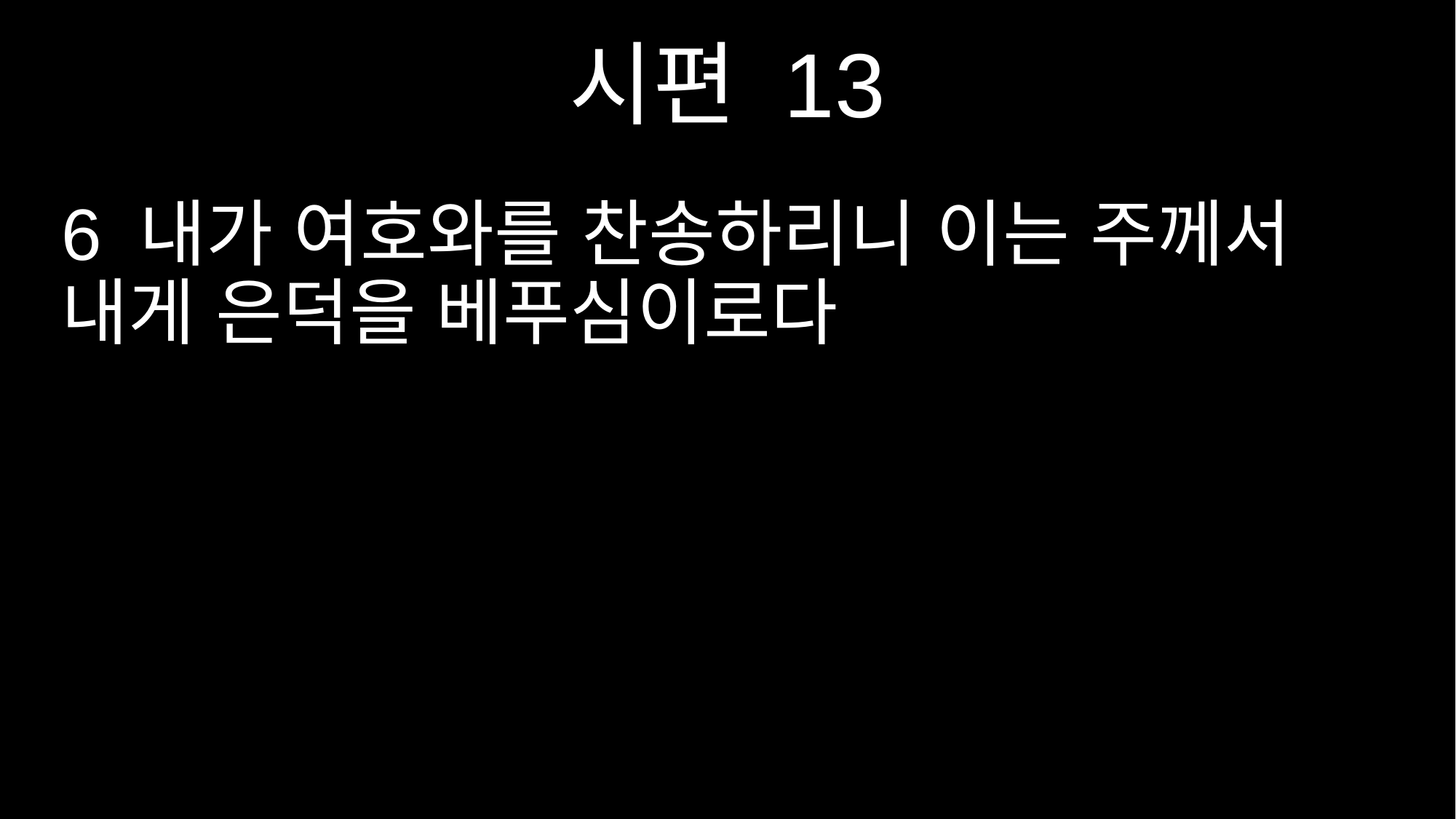

시편 13
6 내가 여호와를 찬송하리니 이는 주께서 내게 은덕을 베푸심이로다